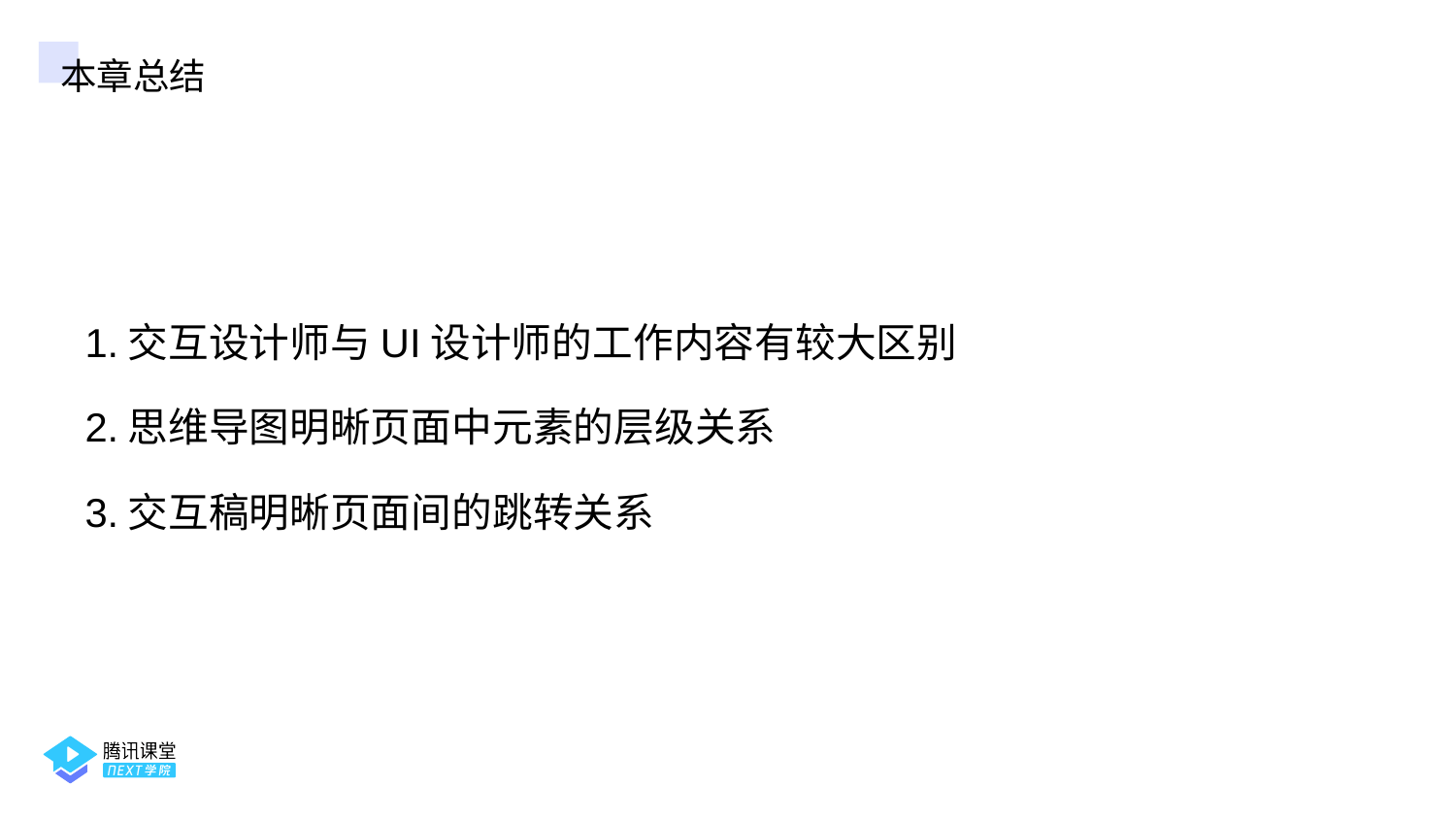

本章总结
交互设计师与UI设计师的工作内容有较大区别
思维导图明晰页面中元素的层级关系
交互稿明晰页面间的跳转关系